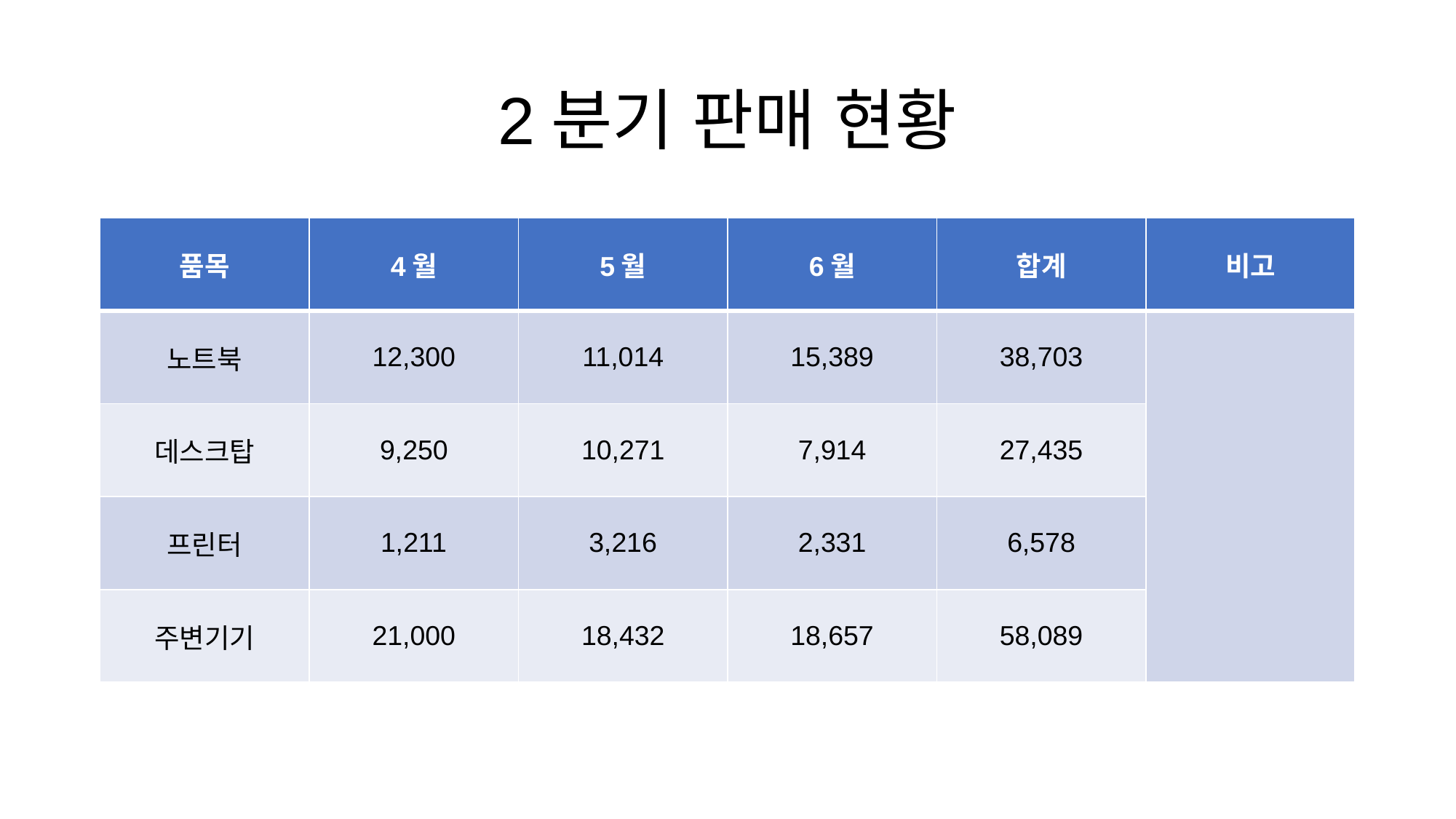

# 2분기 판매 현황
| 품목 | 4월 | 5월 | 6월 | 합계 | 비고 |
| --- | --- | --- | --- | --- | --- |
| 노트북 | 12,300 | 11,014 | 15,389 | 38,703 |  |
| 데스크탑 | 9,250 | 10,271 | 7,914 | 27,435 |  |
| 프린터 | 1,211 | 3,216 | 2,331 | 6,578 |  |
| 주변기기 | 21,000 | 18,432 | 18,657 | 58,089 |  |